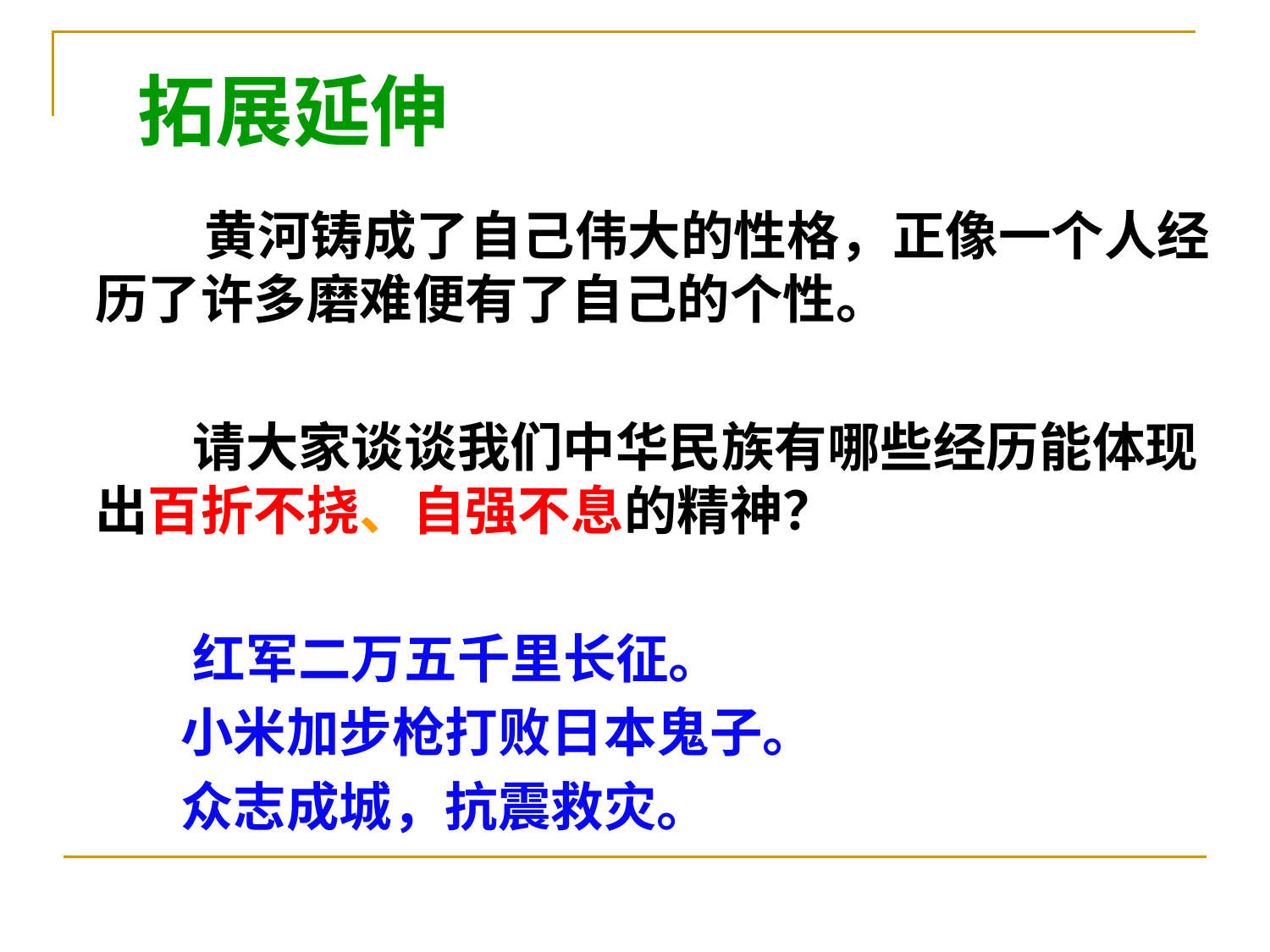

拓展延伸
            黄河铸成了自己伟大的性格，正像一个人经历了许多磨难便有了自己的个性。

           请大家谈谈我们中华民族有哪些经历能体现出百折不挠、自强不息的精神？

           红军二万五千里长征。
          小米加步枪打败日本鬼子。
          众志成城，抗震救灾。